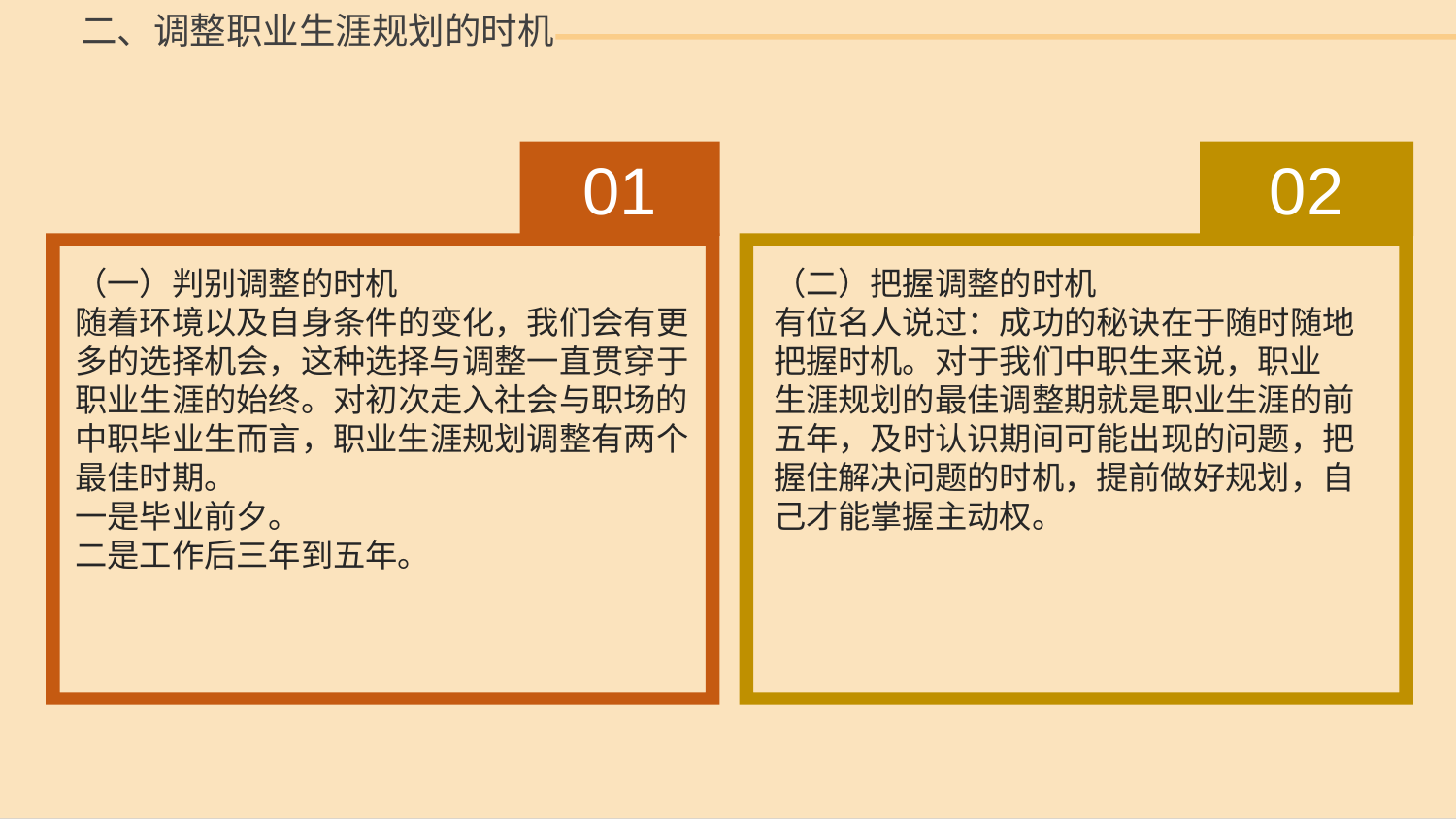

二、调整职业生涯规划的时机

01
   02

（一）判别调整的时机
随着环境以及自身条件的变化，我们会有更多的选择机会，这种选择与调整一直贯穿于职业生涯的始终。对初次走入社会与职场的中职毕业生而言，职业生涯规划调整有两个最佳时期。
一是毕业前夕。
二是工作后三年到五年。
（二）把握调整的时机
有位名人说过：成功的秘诀在于随时随地把握时机。对于我们中职生来说，职业
生涯规划的最佳调整期就是职业生涯的前五年，及时认识期间可能出现的问题，把握住解决问题的时机，提前做好规划，自己才能掌握主动权。